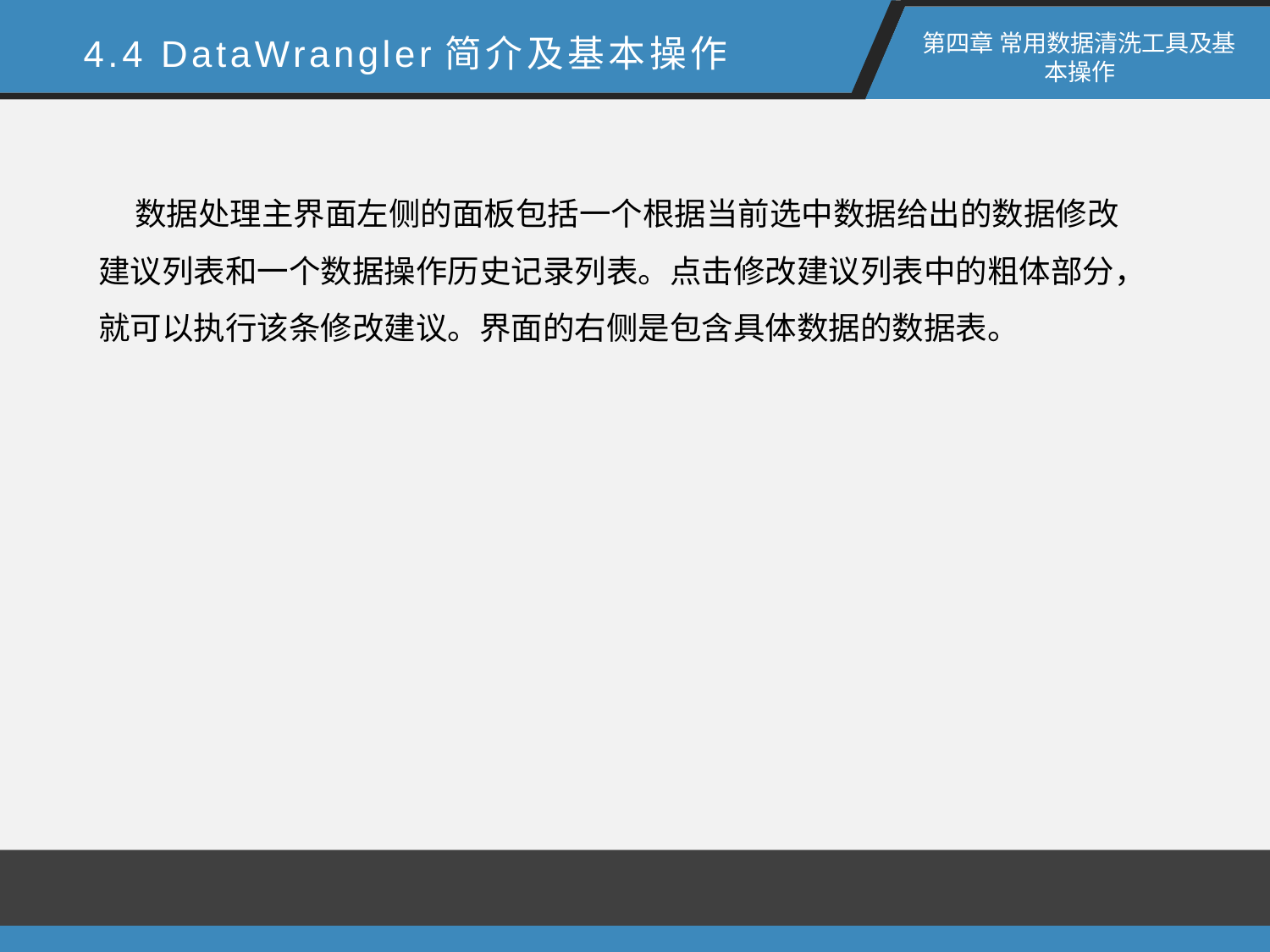

第四章 常用数据清洗工具及基本操作
4.4 DataWrangler简介及基本操作
    数据处理主界面左侧的面板包括一个根据当前选中数据给出的数据修改建议列表和一个数据操作历史记录列表。点击修改建议列表中的粗体部分，就可以执行该条修改建议。界面的右侧是包含具体数据的数据表。